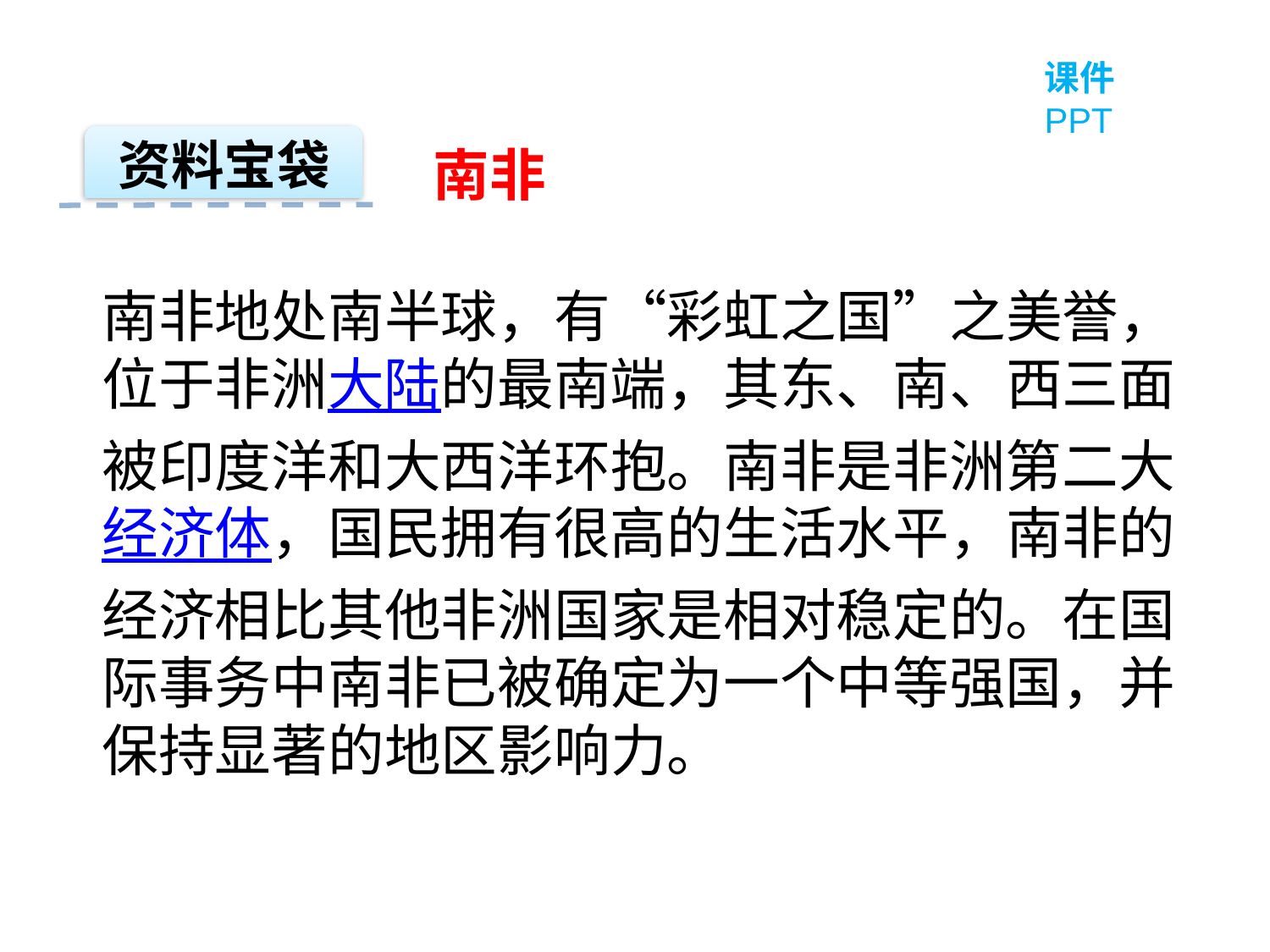

课件PPT
资料宝袋
南非
南非地处南半球，有“彩虹之国”之美誉，位于非洲大陆的最南端，其东、南、西三面被印度洋和大西洋环抱。南非是非洲第二大经济体，国民拥有很高的生活水平，南非的经济相比其他非洲国家是相对稳定的。在国际事务中南非已被确定为一个中等强国，并保持显著的地区影响力。